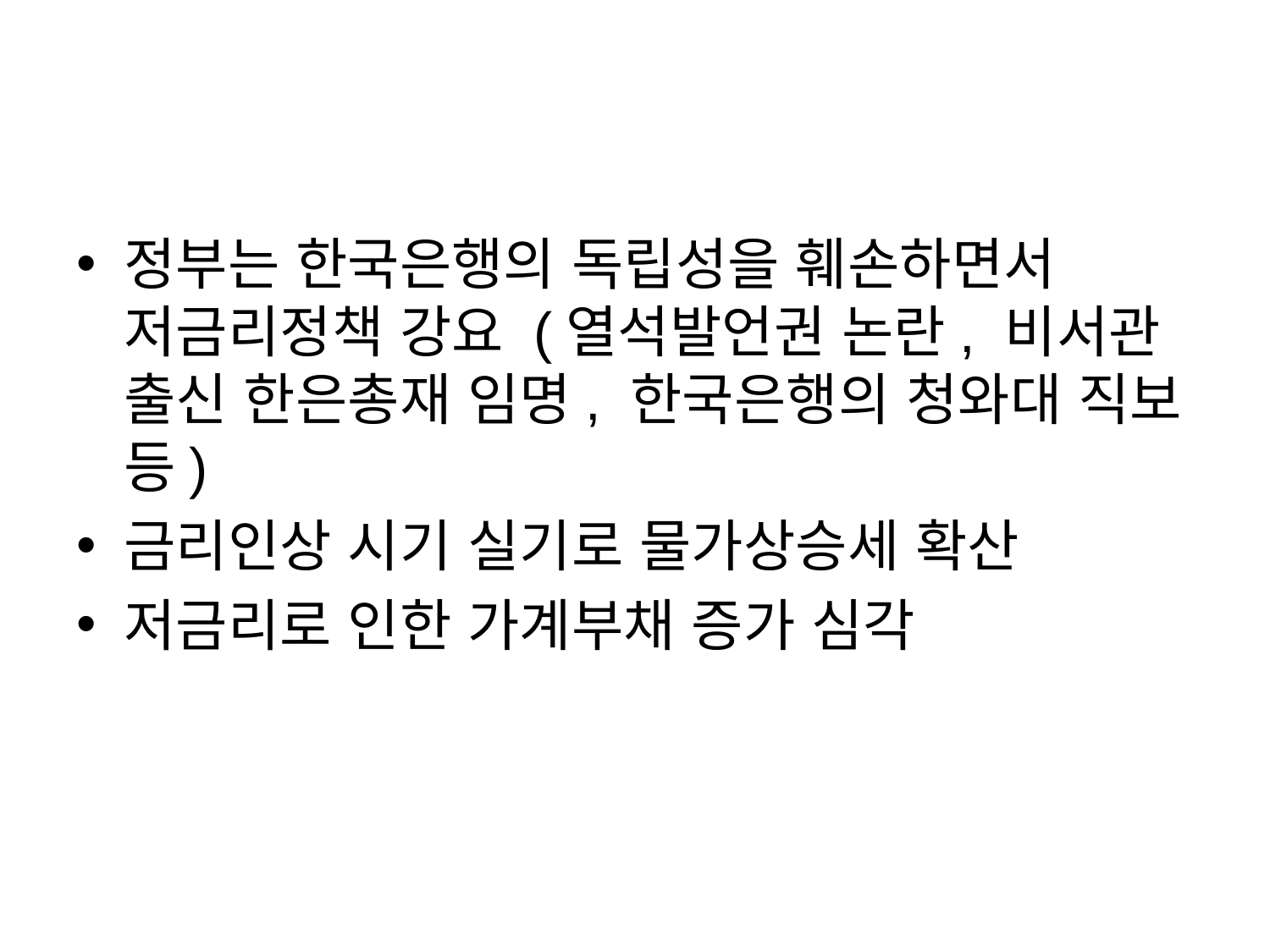

정부는 한국은행의 독립성을 훼손하면서 저금리정책 강요 (열석발언권 논란, 비서관 출신 한은총재 임명, 한국은행의 청와대 직보 등)
금리인상 시기 실기로 물가상승세 확산
저금리로 인한 가계부채 증가 심각